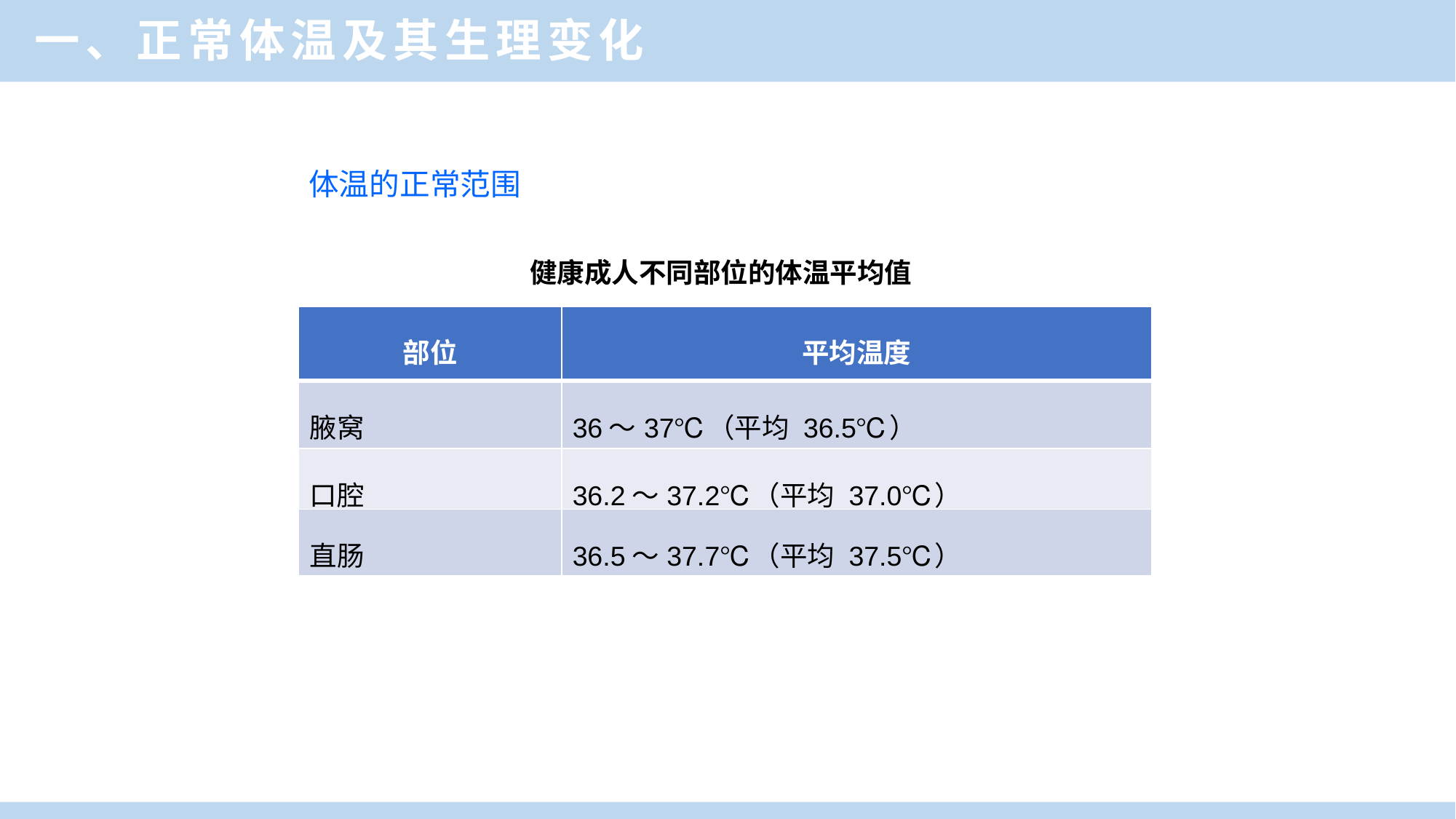

一、正常体温及其生理变化
体温的正常范围
健康成人不同部位的体温平均值
| 部位 | 平均温度 |
| --- | --- |
| 腋窝 | 36～37℃（平均 36.5℃） |
| 口腔 | 36.2～37.2℃（平均 37.0℃） |
| 直肠 | 36.5～37.7℃（平均 37.5℃） |